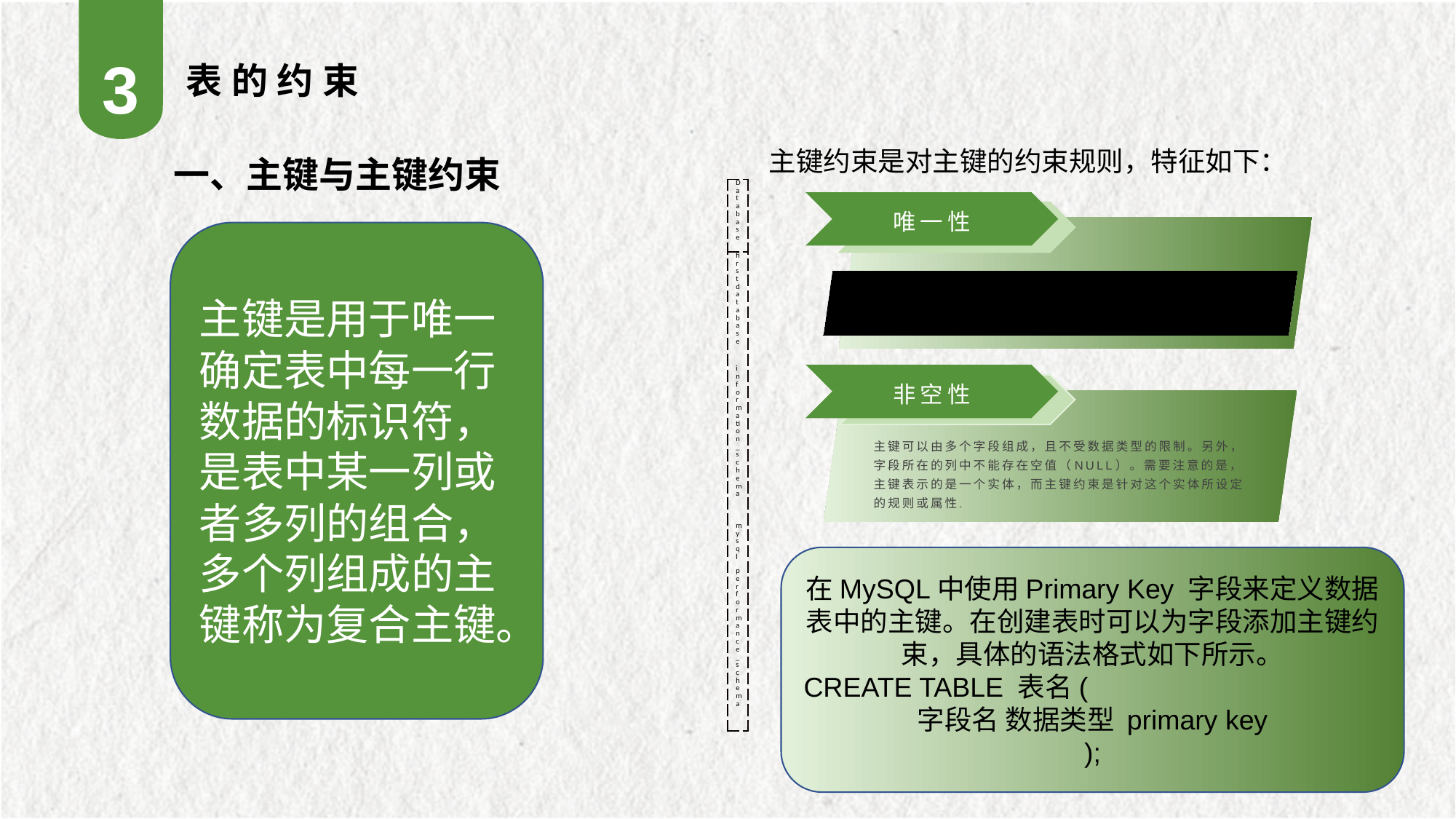

3
表的约束

主键约束是对主键的约束规则，特征如下：
一、主键与主键约束
| Database |
| --- |
| firstdatabase |
| information\_schema |
| mysql |
| performance\_schema |

唯一性

主键是用于唯一确定表中每一行数据的标识符，是表中某一列或者多列的组合，多个列组成的主键称为复合主键。
每个表中只能存在一个主键，且主键的值能唯一标识表中的每一行，就像每个人的身份证号码是不同的，能唯一标识每一个人。

非空性

主键可以由多个字段组成，且不受数据类型的限制。另外，字段所在的列中不能存在空值（NULL）。需要注意的是，主键表示的是一个实体，而主键约束是针对这个实体所设定的规则或属性。

在MySQL中使用Primary Key 字段来定义数据表中的主键。在创建表时可以为字段添加主键约束，具体的语法格式如下所示。
CREATE TABLE 表名(
字段名 数据类型 primary key
);